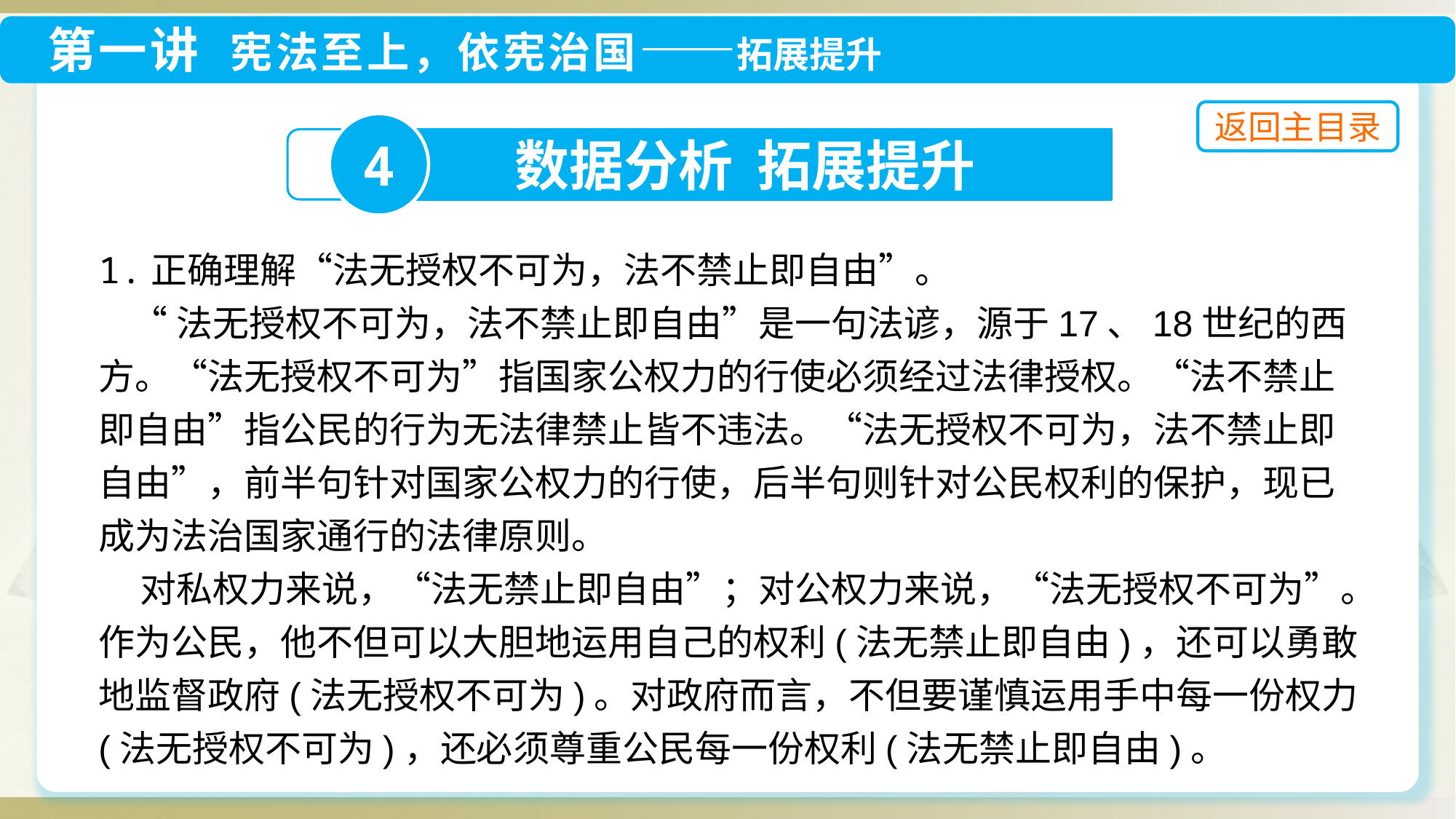

4

数据分析  拓展提升
1.正确理解“法无授权不可为，法不禁止即自由”。
    “法无授权不可为，法不禁止即自由”是一句法谚，源于17、18世纪的西方。“法无授权不可为”指国家公权力的行使必须经过法律授权。“法不禁止即自由”指公民的行为无法律禁止皆不违法。“法无授权不可为，法不禁止即自由”，前半句针对国家公权力的行使，后半句则针对公民权利的保护，现已成为法治国家通行的法律原则。
    对私权力来说，“法无禁止即自由”；对公权力来说，“法无授权不可为”。作为公民，他不但可以大胆地运用自己的权利(法无禁止即自由)，还可以勇敢地监督政府(法无授权不可为)。对政府而言，不但要谨慎运用手中每一份权力(法无授权不可为)，还必须尊重公民每一份权利(法无禁止即自由)。